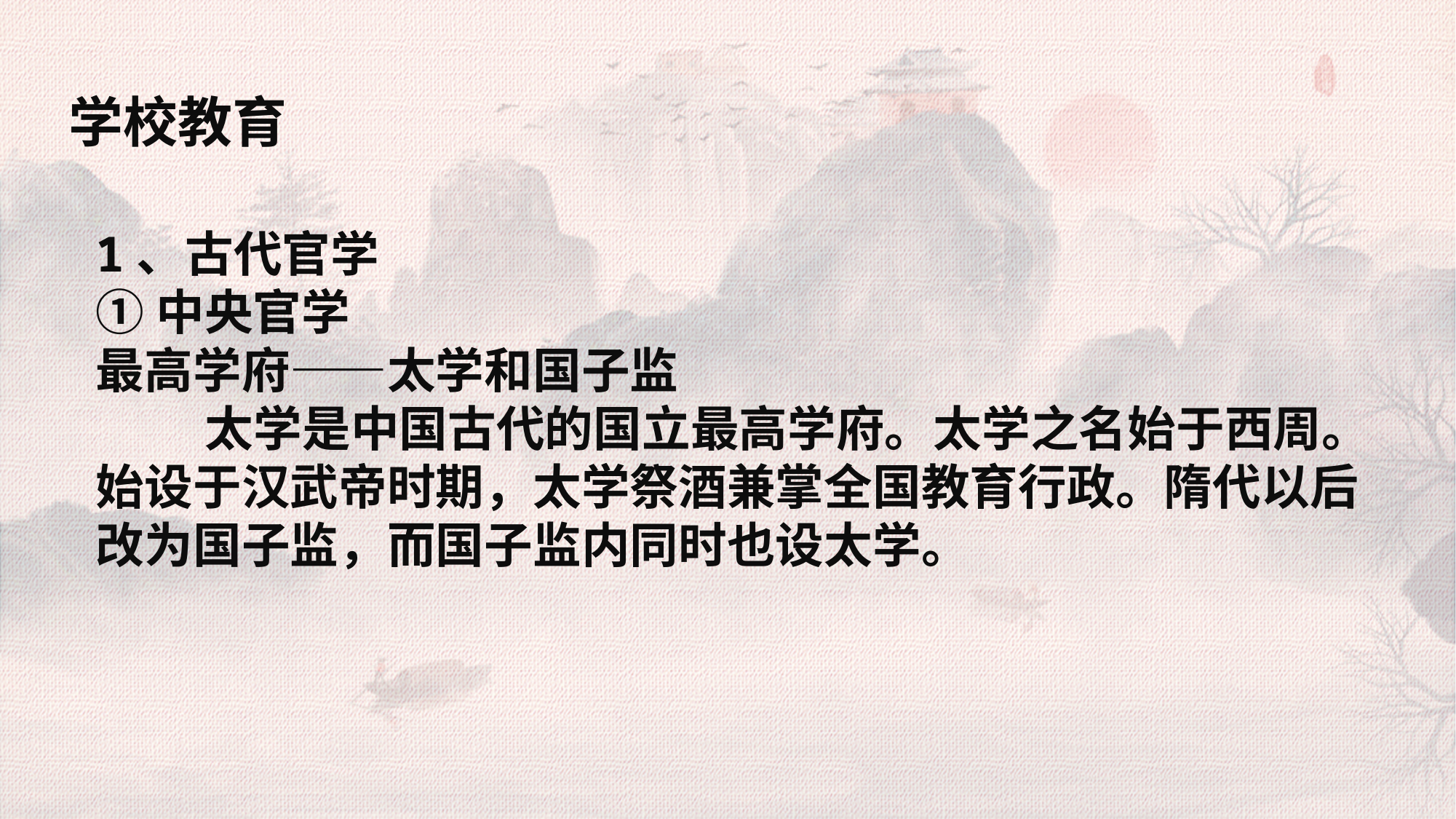

学校教育
1、古代官学
①中央官学
最高学府——太学和国子监
太学是中国古代的国立最高学府。太学之名始于西周。始设于汉武帝时期，太学祭酒兼掌全国教育行政。隋代以后改为国子监，而国子监内同时也设太学。